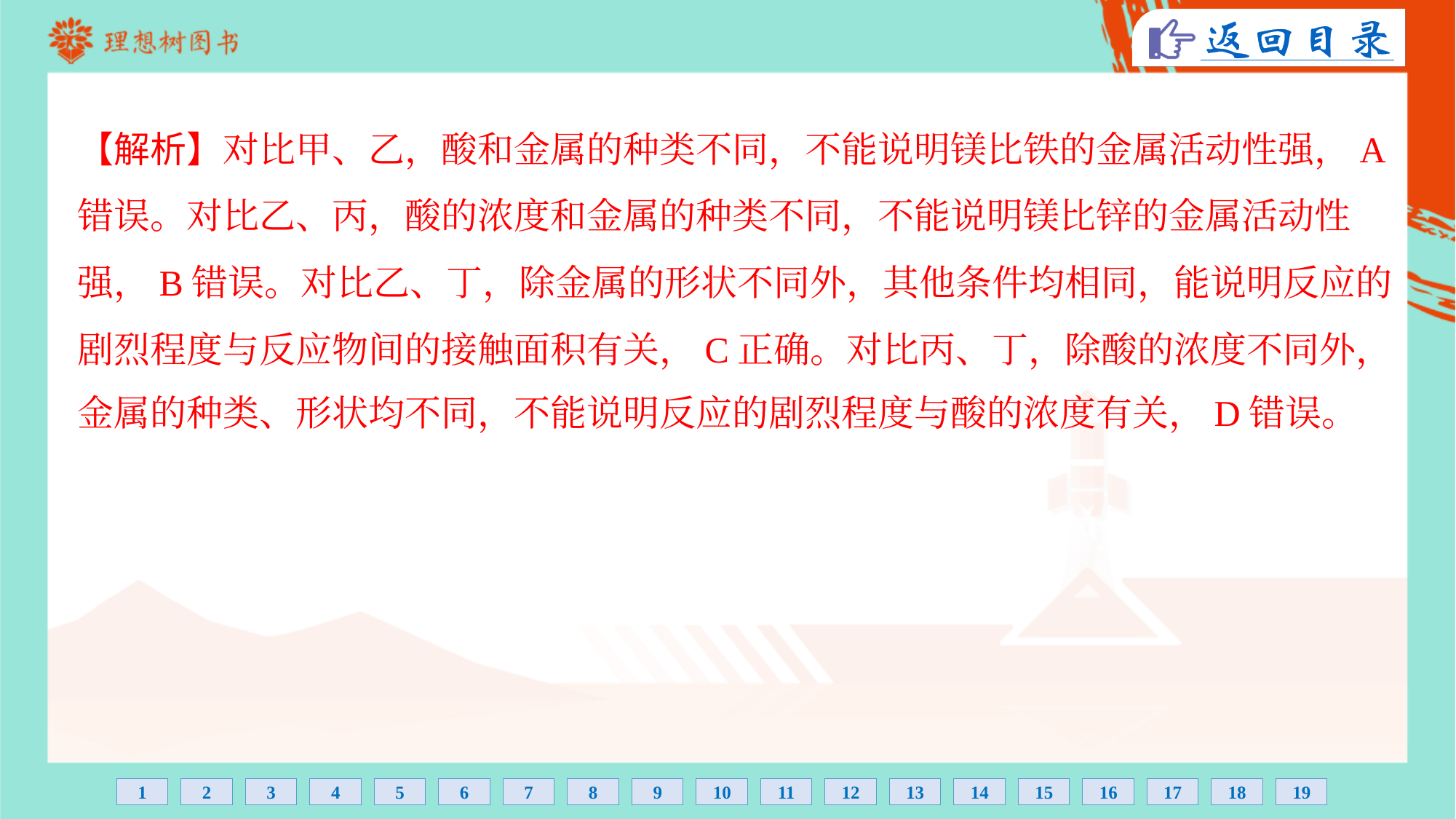

【解析】对比甲、乙，酸和金属的种类不同，不能说明镁比铁的金属活动性强，A
错误。对比乙、丙，酸的浓度和金属的种类不同，不能说明镁比锌的金属活动性
强，B错误。对比乙、丁，除金属的形状不同外，其他条件均相同，能说明反应的
剧烈程度与反应物间的接触面积有关，C正确。对比丙、丁，除酸的浓度不同外，
金属的种类、形状均不同，不能说明反应的剧烈程度与酸的浓度有关，D错误。